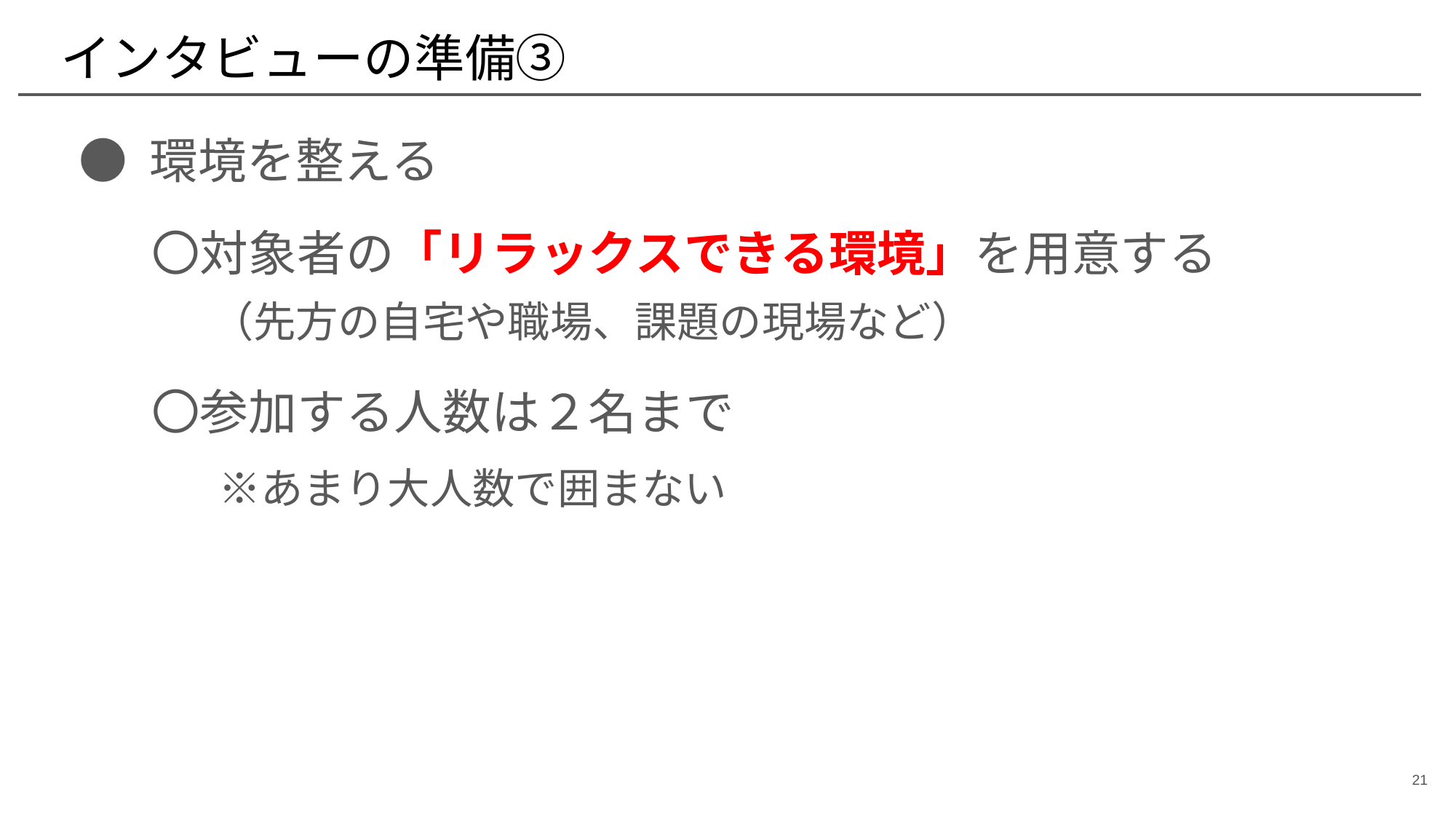

# インタビューの準備③
● 環境を整える

〇対象者の「リラックスできる環境」を用意する
　 （先方の自宅や職場、課題の現場など）

〇参加する人数は２名まで
　 ※あまり大人数で囲まない
21